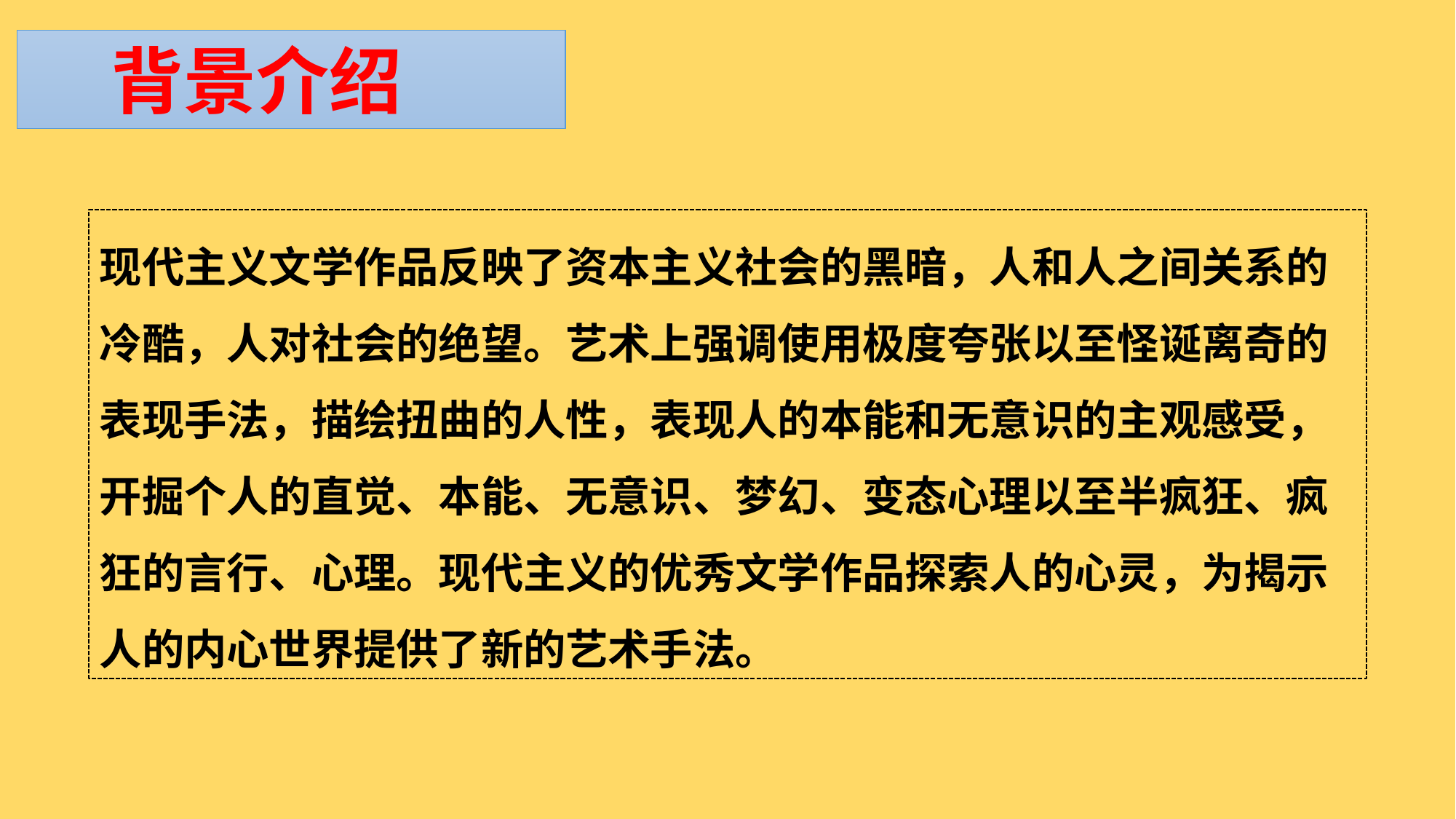

背景介绍
现代主义文学作品反映了资本主义社会的黑暗，人和人之间关系的冷酷，人对社会的绝望。艺术上强调使用极度夸张以至怪诞离奇的表现手法，描绘扭曲的人性，表现人的本能和无意识的主观感受，开掘个人的直觉、本能、无意识、梦幻、变态心理以至半疯狂、疯狂的言行、心理。现代主义的优秀文学作品探索人的心灵，为揭示人的内心世界提供了新的艺术手法。